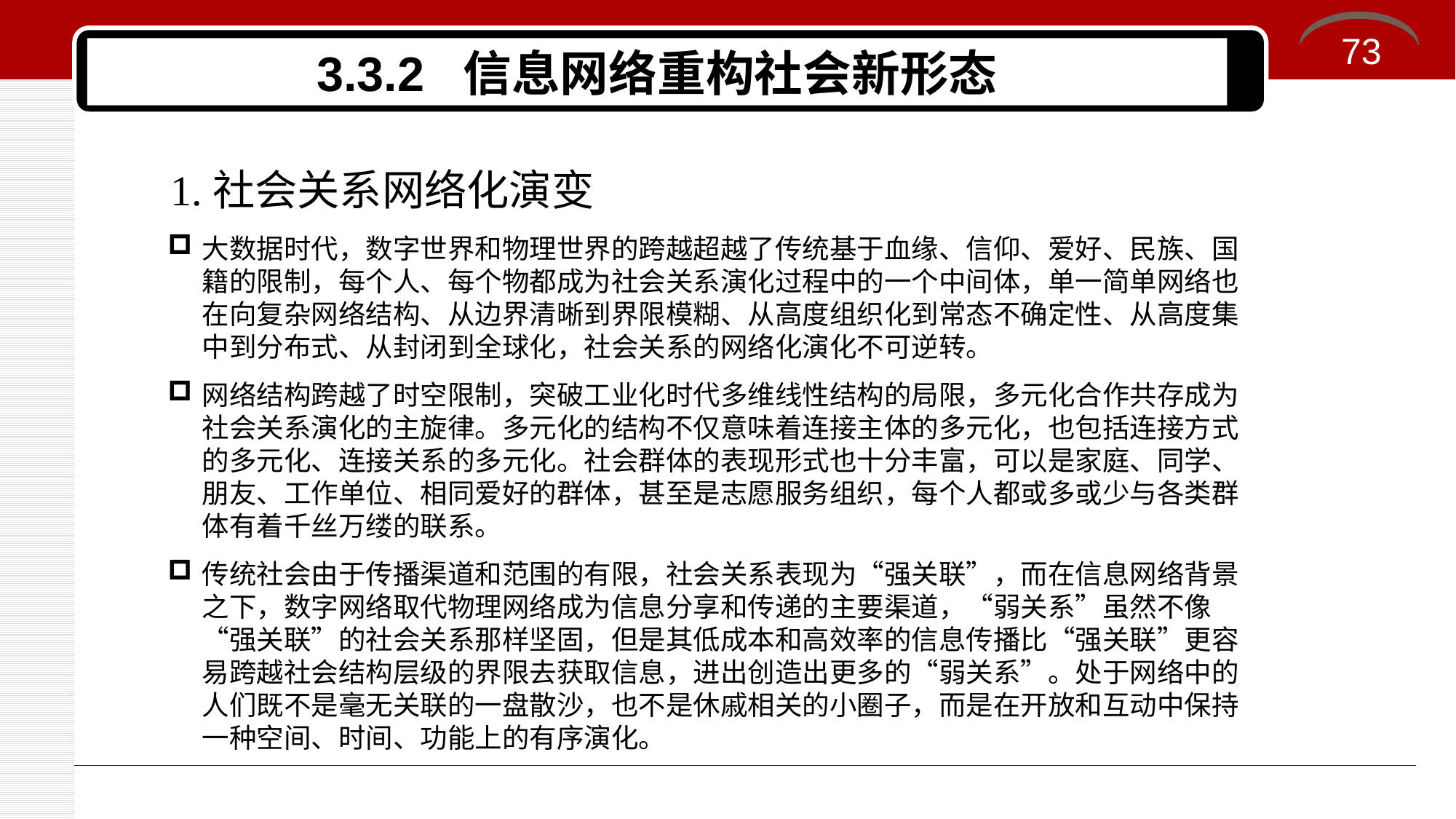

73
# 3.3.2  信息网络重构社会新形态
1.社会关系网络化演变
大数据时代，数字世界和物理世界的跨越超越了传统基于血缘、信仰、爱好、民族、国籍的限制，每个人、每个物都成为社会关系演化过程中的一个中间体，单一简单网络也在向复杂网络结构、从边界清晰到界限模糊、从高度组织化到常态不确定性、从高度集中到分布式、从封闭到全球化，社会关系的网络化演化不可逆转。
网络结构跨越了时空限制，突破工业化时代多维线性结构的局限，多元化合作共存成为社会关系演化的主旋律。多元化的结构不仅意味着连接主体的多元化，也包括连接方式的多元化、连接关系的多元化。社会群体的表现形式也十分丰富，可以是家庭、同学、朋友、工作单位、相同爱好的群体，甚至是志愿服务组织，每个人都或多或少与各类群体有着千丝万缕的联系。
传统社会由于传播渠道和范围的有限，社会关系表现为“强关联”，而在信息网络背景之下，数字网络取代物理网络成为信息分享和传递的主要渠道，“弱关系”虽然不像“强关联”的社会关系那样坚固，但是其低成本和高效率的信息传播比“强关联”更容易跨越社会结构层级的界限去获取信息，进出创造出更多的“弱关系”。处于网络中的人们既不是毫无关联的一盘散沙，也不是休戚相关的小圈子，而是在开放和互动中保持一种空间、时间、功能上的有序演化。